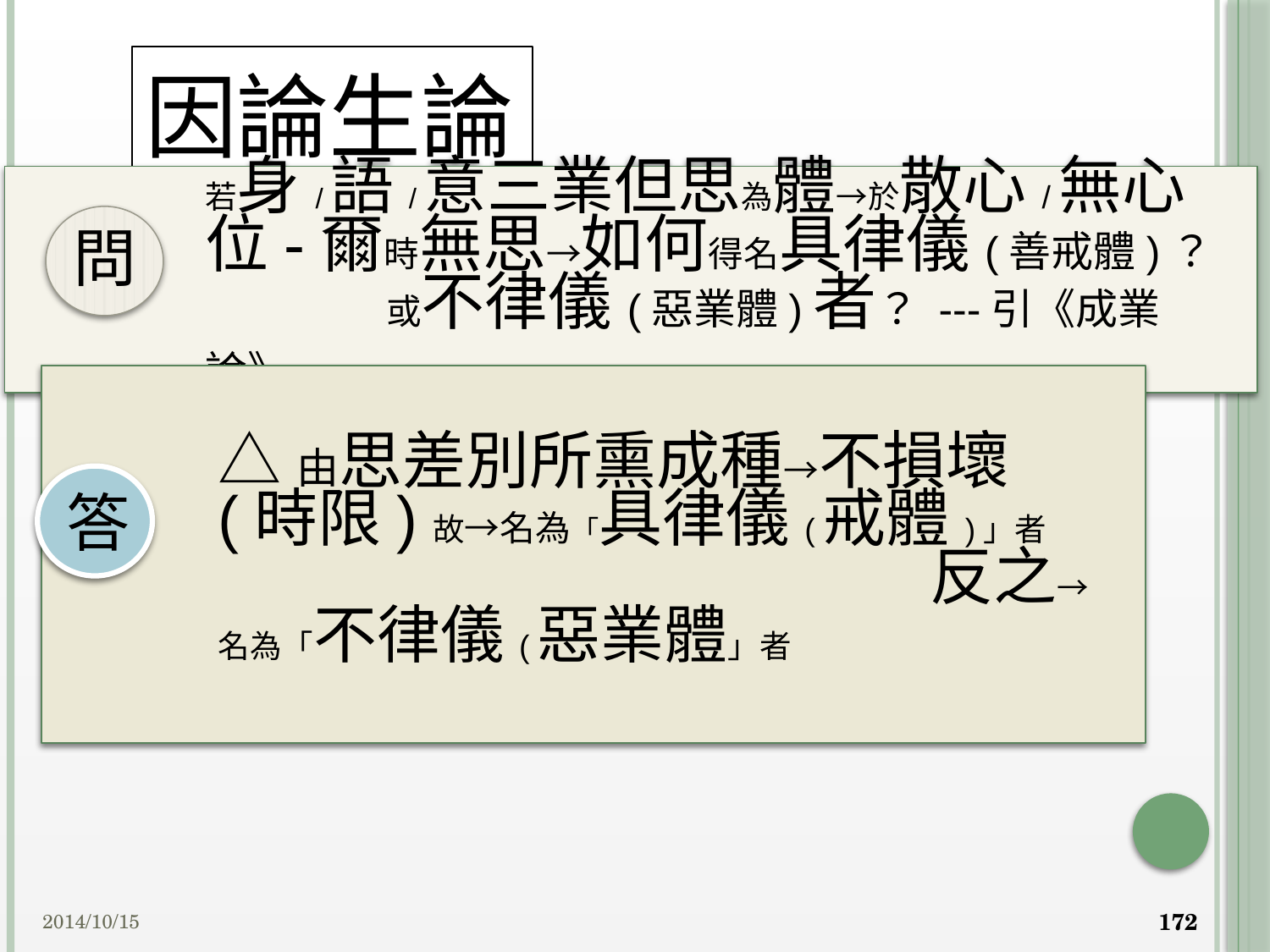

# 因論生論
若身/語/意三業但思為體→於散心/無心位-爾時無思→如何得名具律儀(善戒體)？                      或不律儀(惡業體)者？ ---引《成業論》
△由思差別所熏成種→不損壞(時限)故→名為「具律儀(戒體)」者                                                                       反之→名為「不律儀(惡業體」者
問
答
2014/10/15
172